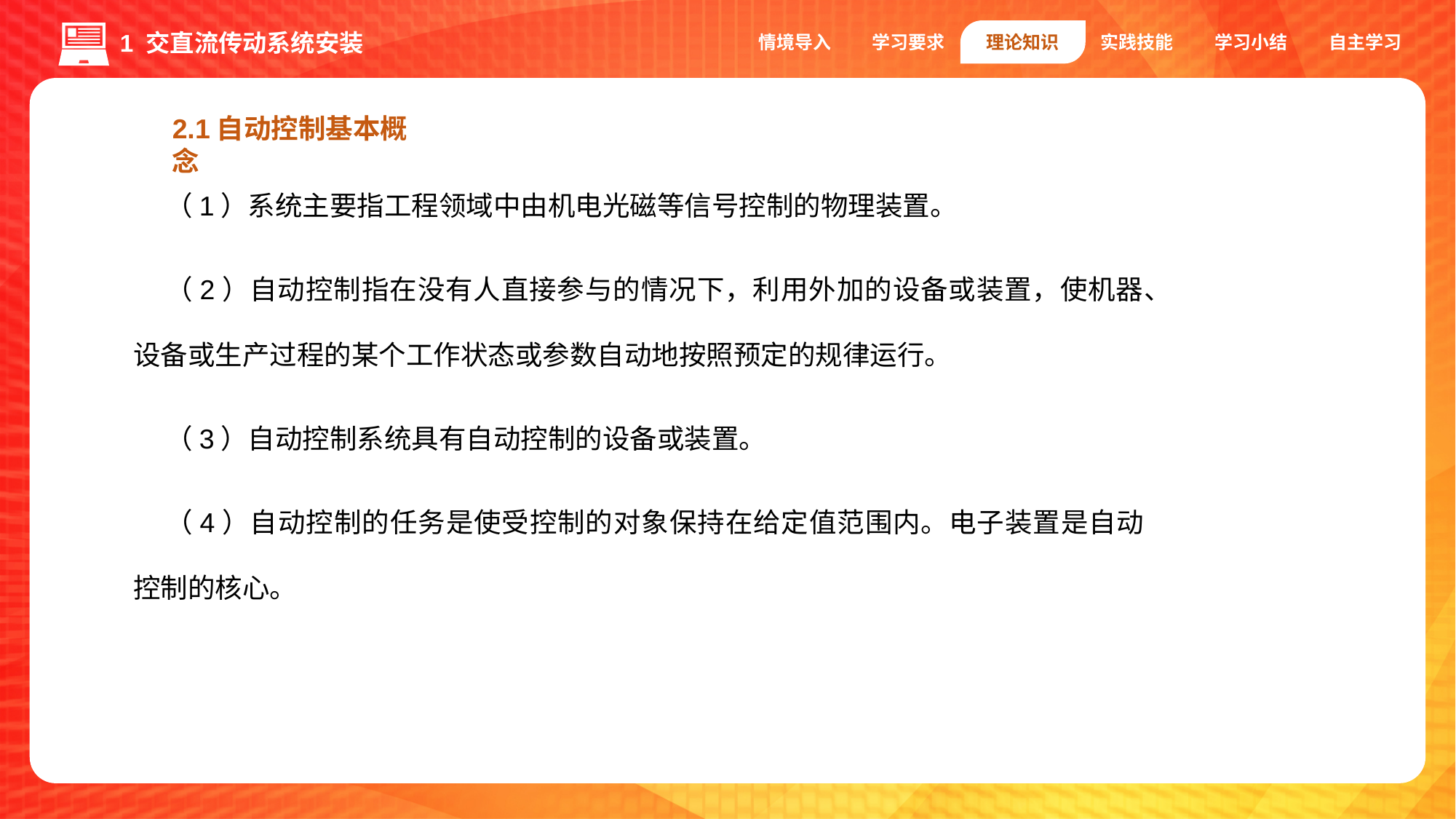

情境导入
学习要求
理论知识
实践技能
学习小结
自主学习
1 交直流传动系统安装

2.1自动控制基本概念
（1）系统主要指工程领域中由机电光磁等信号控制的物理装置。
（2）自动控制指在没有人直接参与的情况下，利用外加的设备或装置，使机器、设备或生产过程的某个工作状态或参数自动地按照预定的规律运行。
（3）自动控制系统具有自动控制的设备或装置。
（4）自动控制的任务是使受控制的对象保持在给定值范围内。电子装置是自动控制的核心。
1.编码器